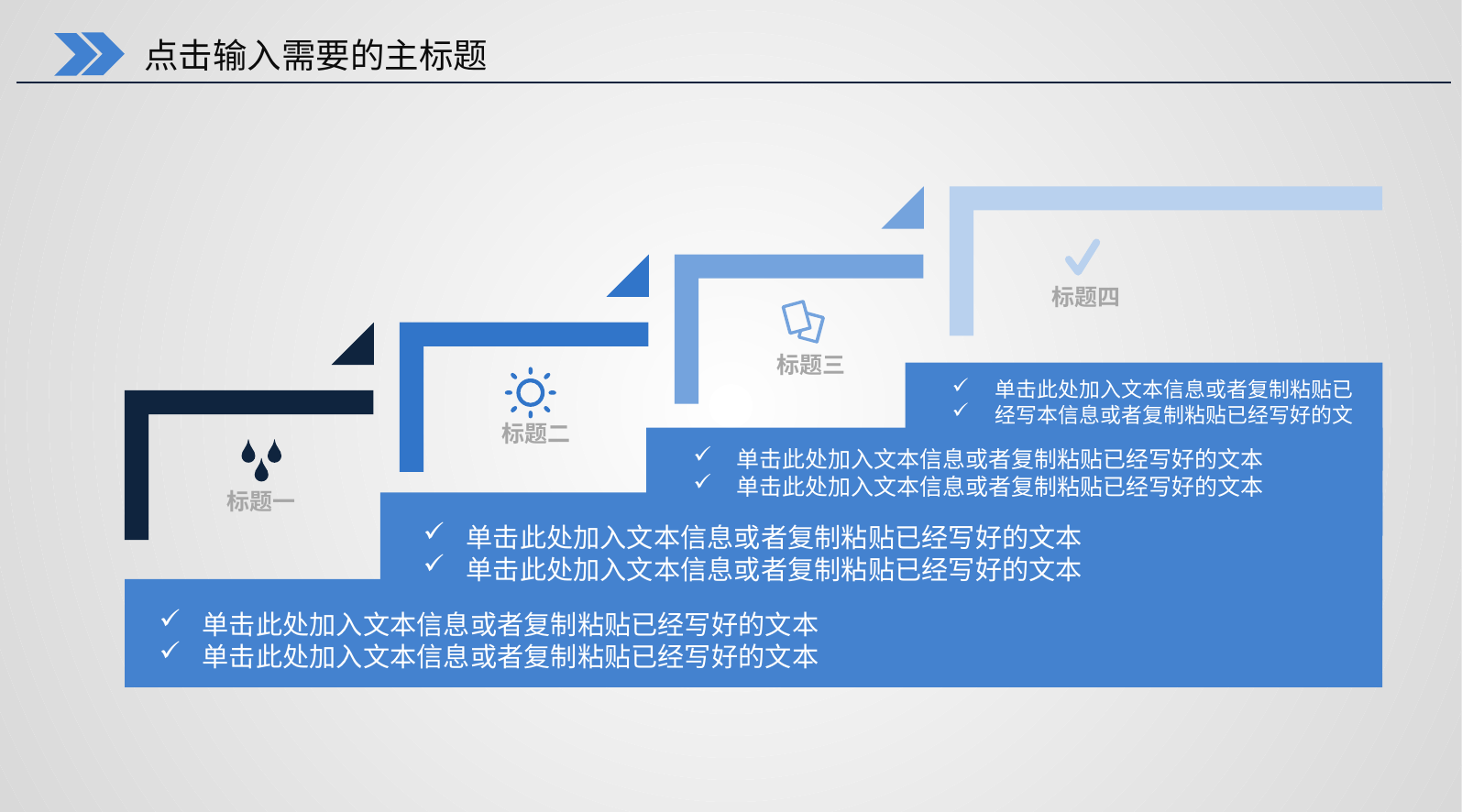

点击输入需要的主标题

标题四

标题三

标题二

单击此处加入文本信息或者复制粘贴已
经写本信息或者复制粘贴已经写好的文

标题一
单击此处加入文本信息或者复制粘贴已经写好的文本
单击此处加入文本信息或者复制粘贴已经写好的文本

单击此处加入文本信息或者复制粘贴已经写好的文本
单击此处加入文本信息或者复制粘贴已经写好的文本

单击此处加入文本信息或者复制粘贴已经写好的文本
单击此处加入文本信息或者复制粘贴已经写好的文本